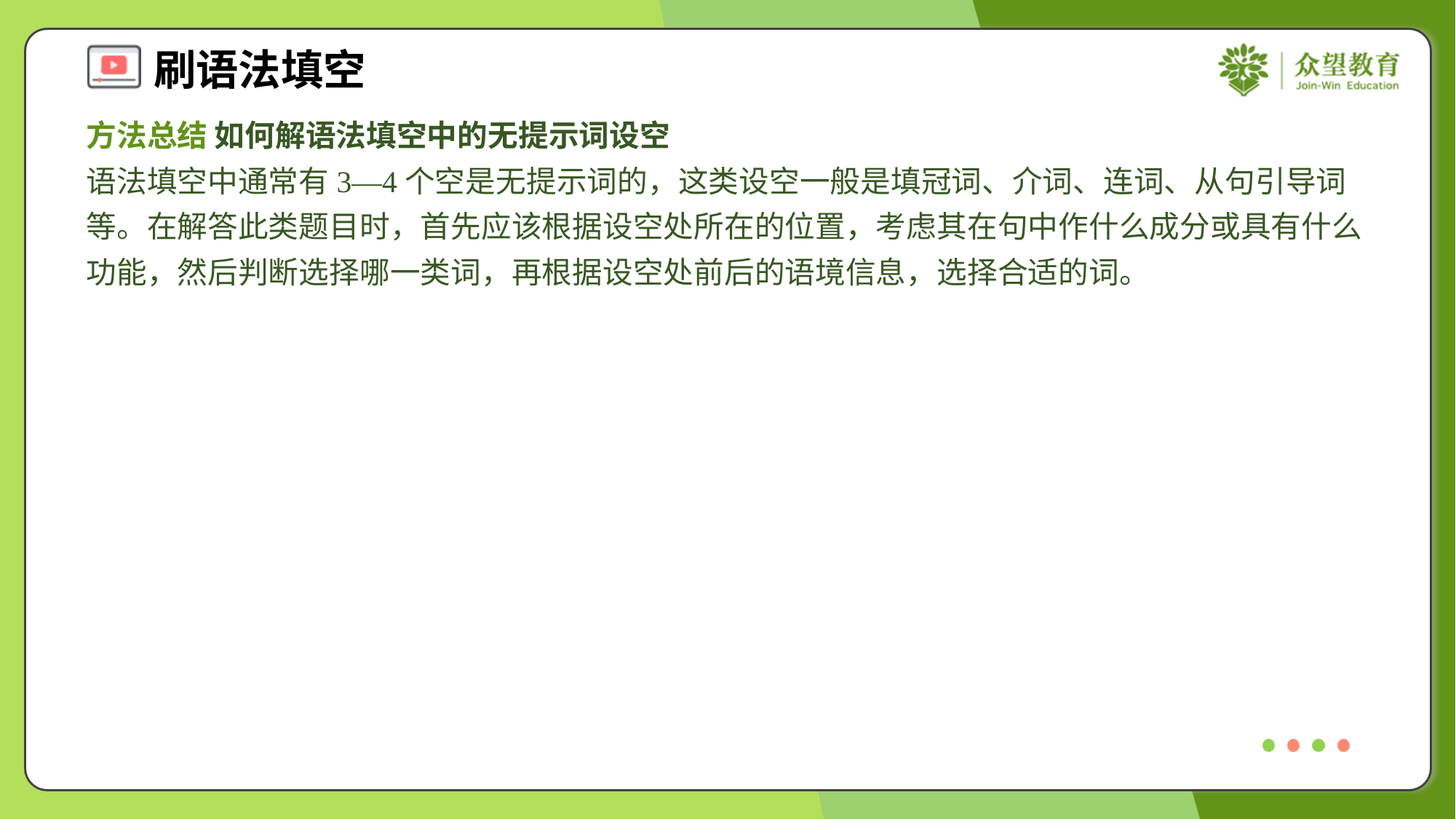

方法总结 如何解语法填空中的无提示词设空
语法填空中通常有3—4个空是无提示词的，这类设空一般是填冠词、介词、连词、从句引导词等。在解答此类题目时，首先应该根据设空处所在的位置，考虑其在句中作什么成分或具有什么功能，然后判断选择哪一类词，再根据设空处前后的语境信息，选择合适的词。